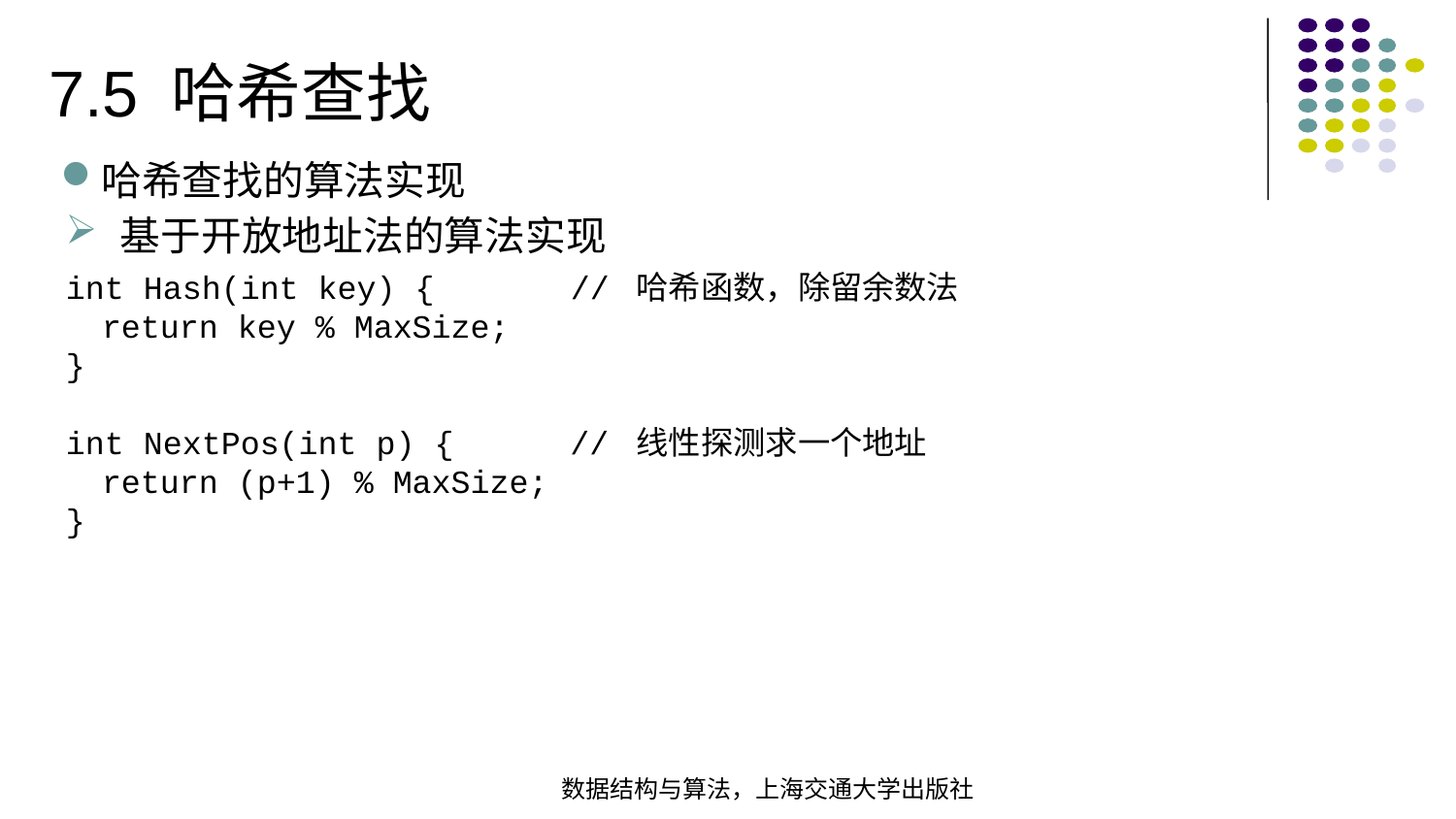

7.5 哈希查找
哈希查找的算法实现
基于开放地址法的算法实现
int Hash(int key) {       // 哈希函数，除留余数法    return key % MaxSize;} int NextPos(int p) {      // 线性探测求一个地址    return (p+1) % MaxSize;
}